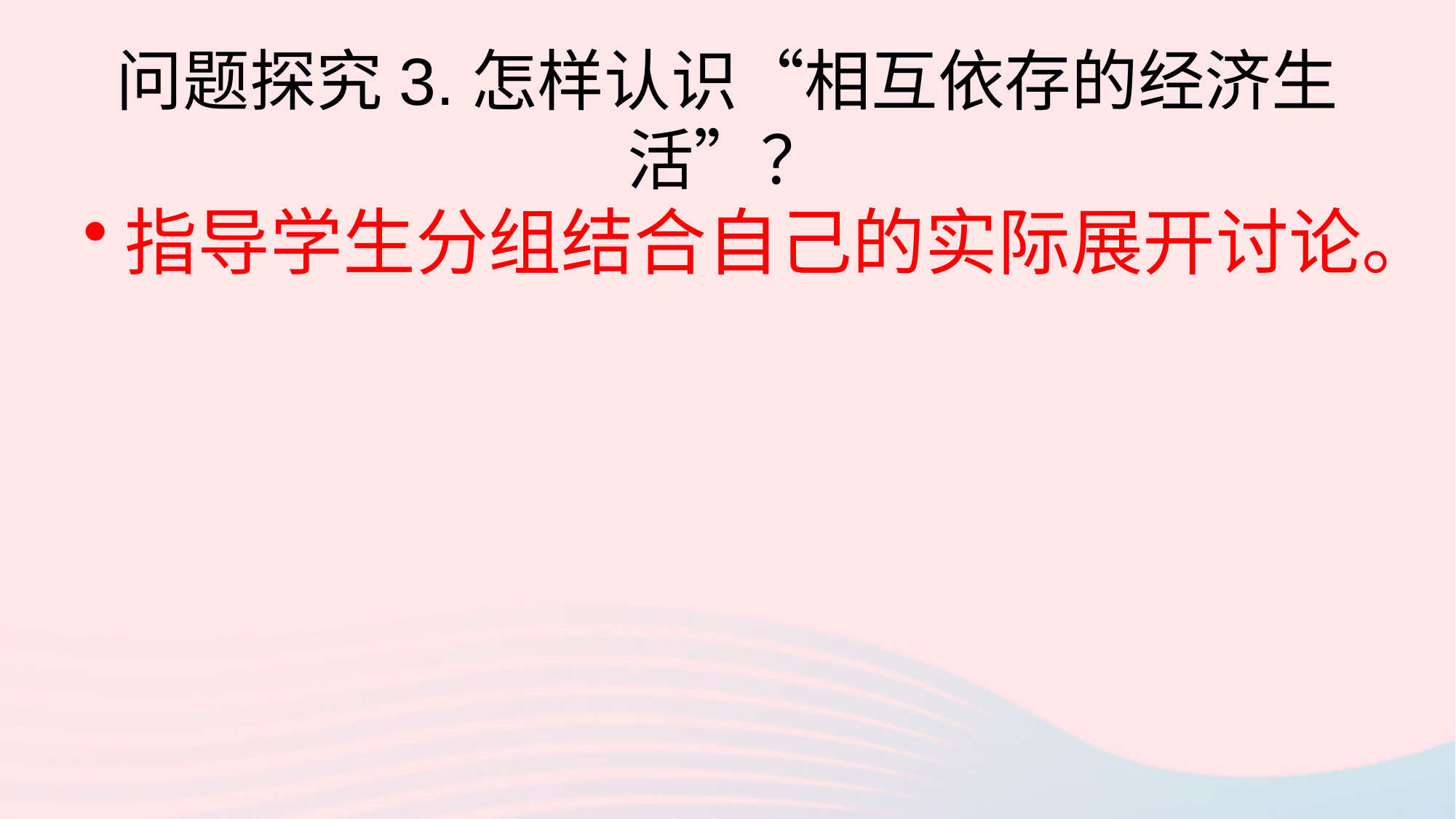

# 问题探究3.怎样认识“相互依存的经济生活”？
指导学生分组结合自己的实际展开讨论。